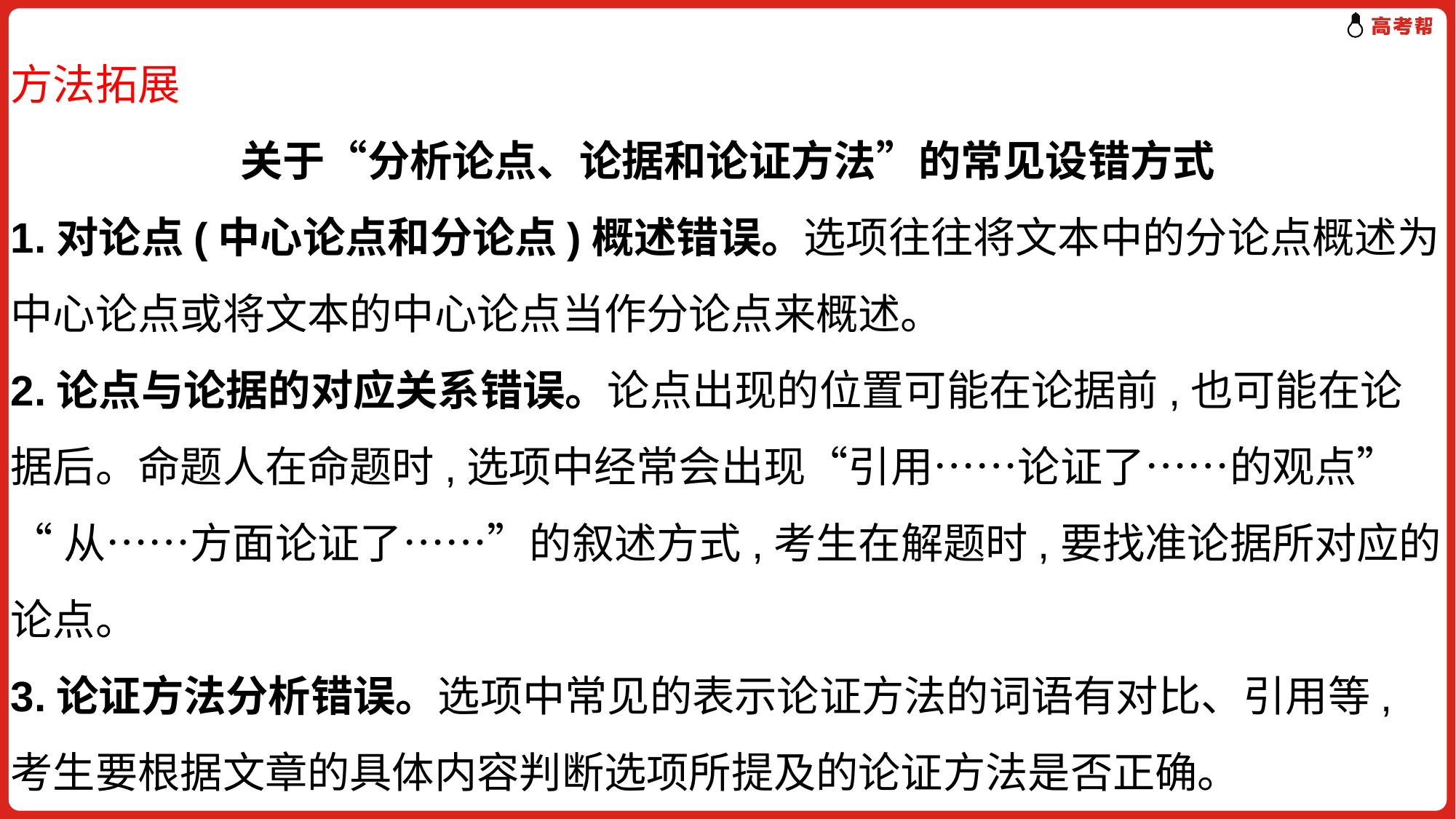

方法拓展
关于“分析论点、论据和论证方法”的常见设错方式
1.对论点(中心论点和分论点)概述错误。选项往往将文本中的分论点概述为中心论点或将文本的中心论点当作分论点来概述。
2.论点与论据的对应关系错误。论点出现的位置可能在论据前,也可能在论据后。命题人在命题时,选项中经常会出现“引用……论证了……的观点”
“从……方面论证了……”的叙述方式,考生在解题时,要找准论据所对应的论点。
3.论证方法分析错误。选项中常见的表示论证方法的词语有对比、引用等,考生要根据文章的具体内容判断选项所提及的论证方法是否正确。